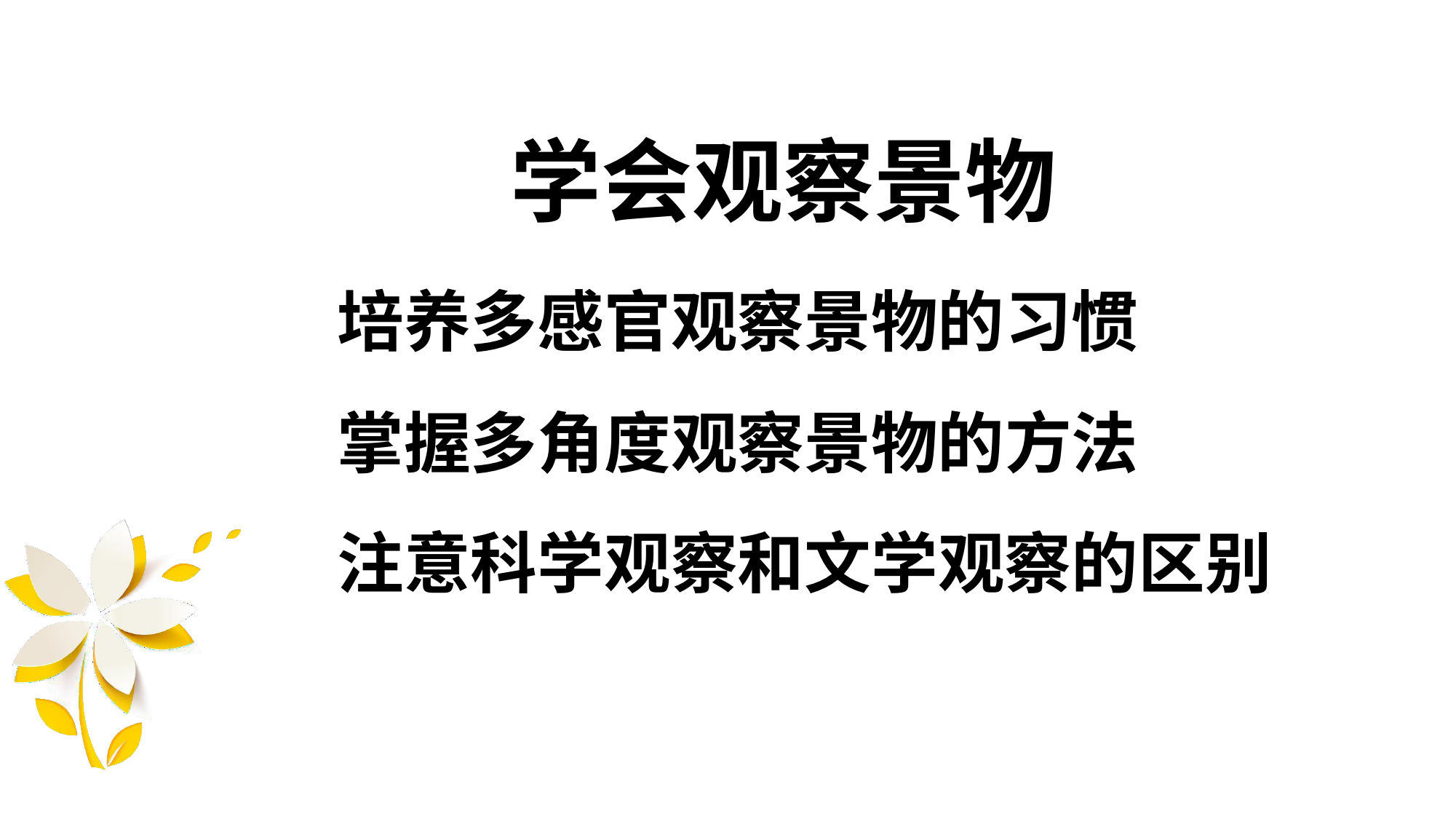

# 学会观察景物
培养多感官观察景物的习惯
掌握多角度观察景物的方法
注意科学观察和文学观察的区别